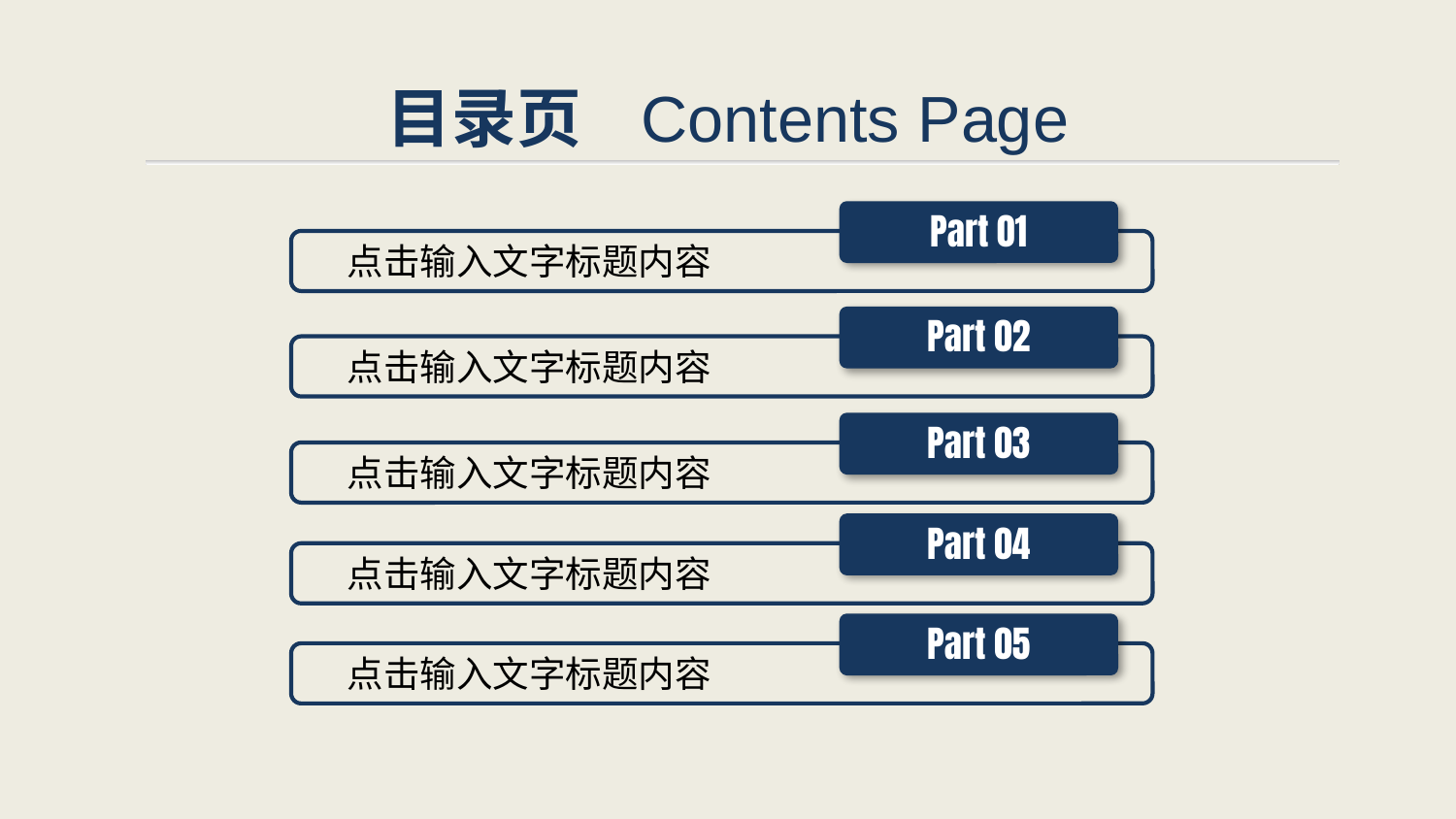

目录页   Contents Page

Part 01
点击输入文字标题内容
Part 02
点击输入文字标题内容
Part 03
点击输入文字标题内容
Part 04
点击输入文字标题内容
Part 05
点击输入文字标题内容